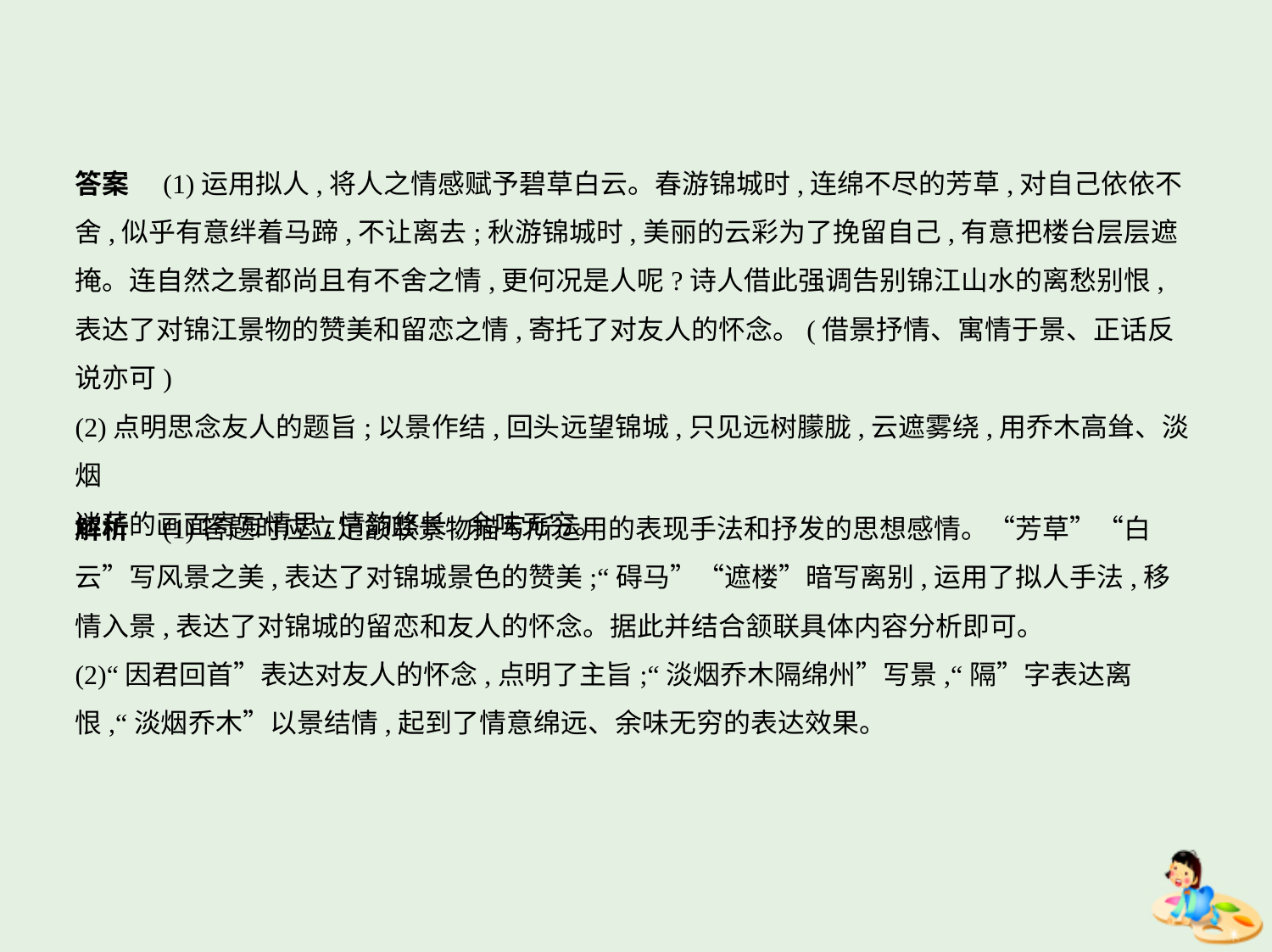

答案　(1)运用拟人,将人之情感赋予碧草白云。春游锦城时,连绵不尽的芳草,对自己依依不
舍,似乎有意绊着马蹄,不让离去;秋游锦城时,美丽的云彩为了挽留自己,有意把楼台层层遮
掩。连自然之景都尚且有不舍之情,更何况是人呢?诗人借此强调告别锦江山水的离愁别恨,
表达了对锦江景物的赞美和留恋之情,寄托了对友人的怀念。(借景抒情、寓情于景、正话反
说亦可)
(2)点明思念友人的题旨;以景作结,回头远望锦城,只见远树朦胧,云遮雾绕,用乔木高耸、淡烟
迷茫的画面寄写情思,情韵悠长,余味无穷。
解析　(1)答题时应立足颔联景物描写所运用的表现手法和抒发的思想感情。“芳草”“白
云”写风景之美,表达了对锦城景色的赞美;“碍马”“遮楼”暗写离别,运用了拟人手法,移
情入景,表达了对锦城的留恋和友人的怀念。据此并结合颔联具体内容分析即可。
(2)“因君回首”表达对友人的怀念,点明了主旨;“淡烟乔木隔绵州”写景,“隔”字表达离
恨,“淡烟乔木”以景结情,起到了情意绵远、余味无穷的表达效果。